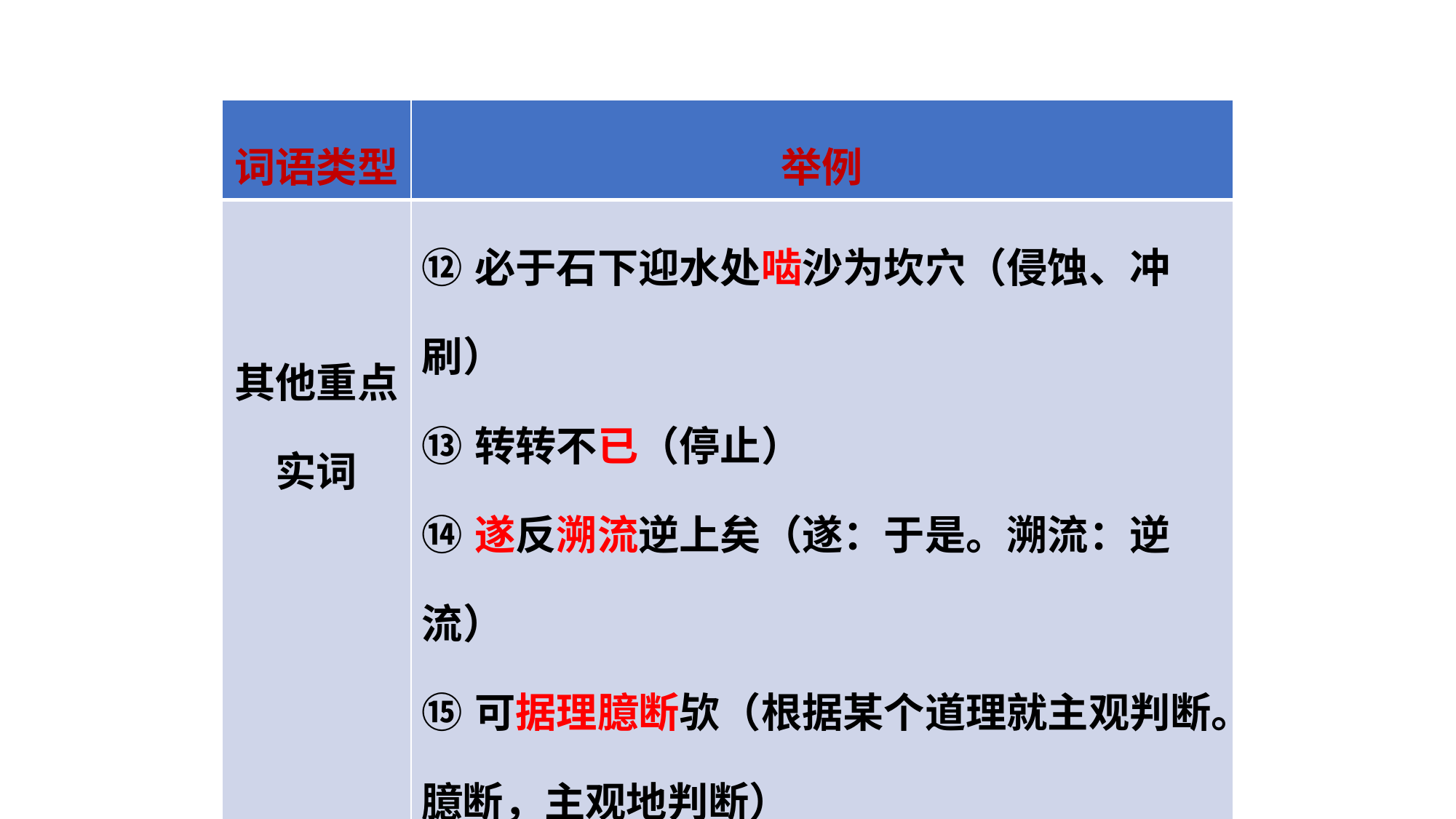

| 词语类型 | 举例 |
| --- | --- |
| 其他重点实词 | ⑫必于石下迎水处啮沙为坎穴（侵蚀、冲刷） ⑬转转不已（停止） ⑭遂反溯流逆上矣（遂：于是。溯流：逆流） ⑮可据理臆断欤（根据某个道理就主观判断。臆断，主观地判断） |